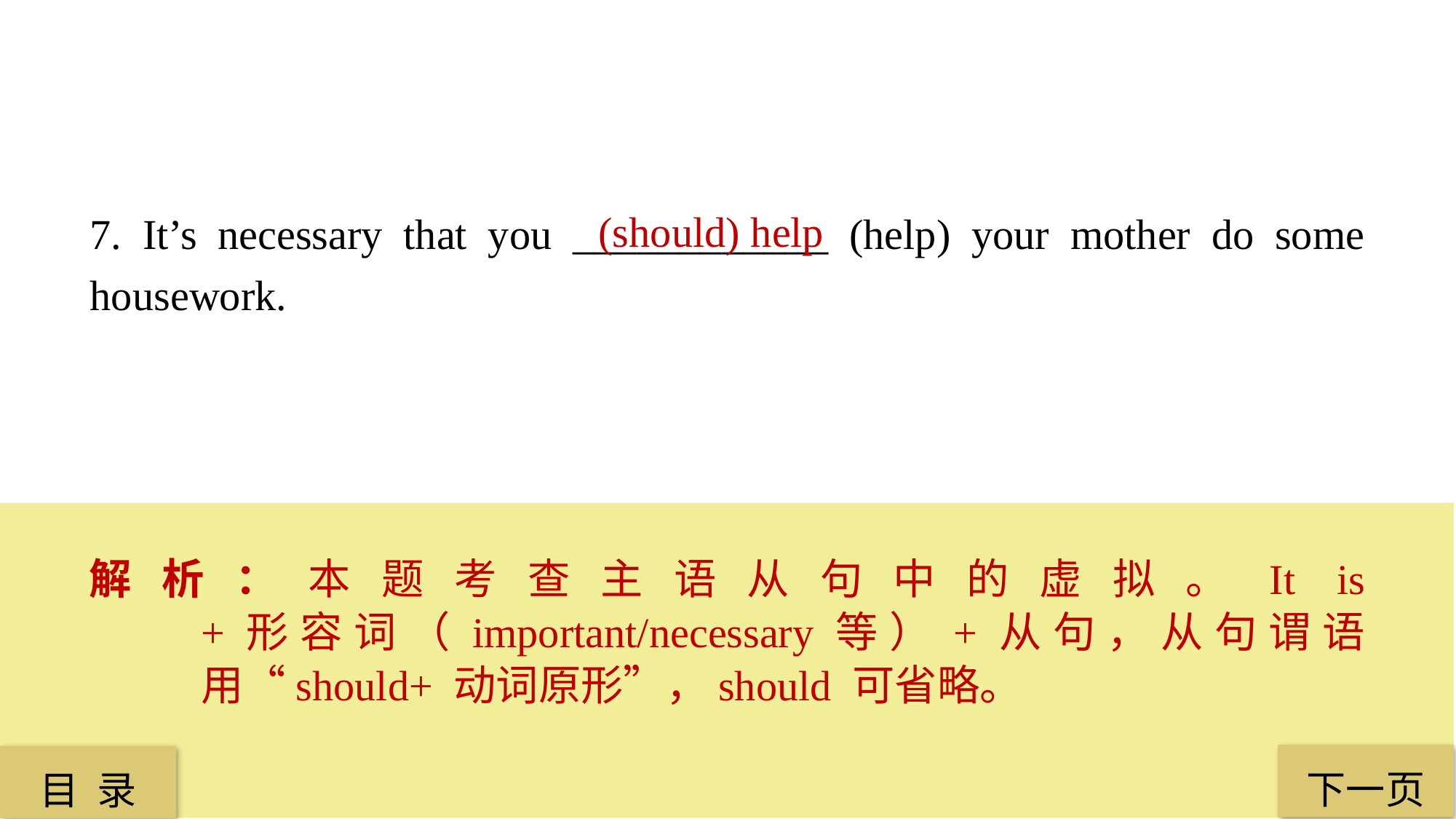

7. It’s necessary that you ____________ (help) your mother do some housework.
(should) help
解析：本题考查主语从句中的虚拟。It is +形容词（important/necessary等）+从句，从句谓语用“should+ 动词原形”，should 可省略。